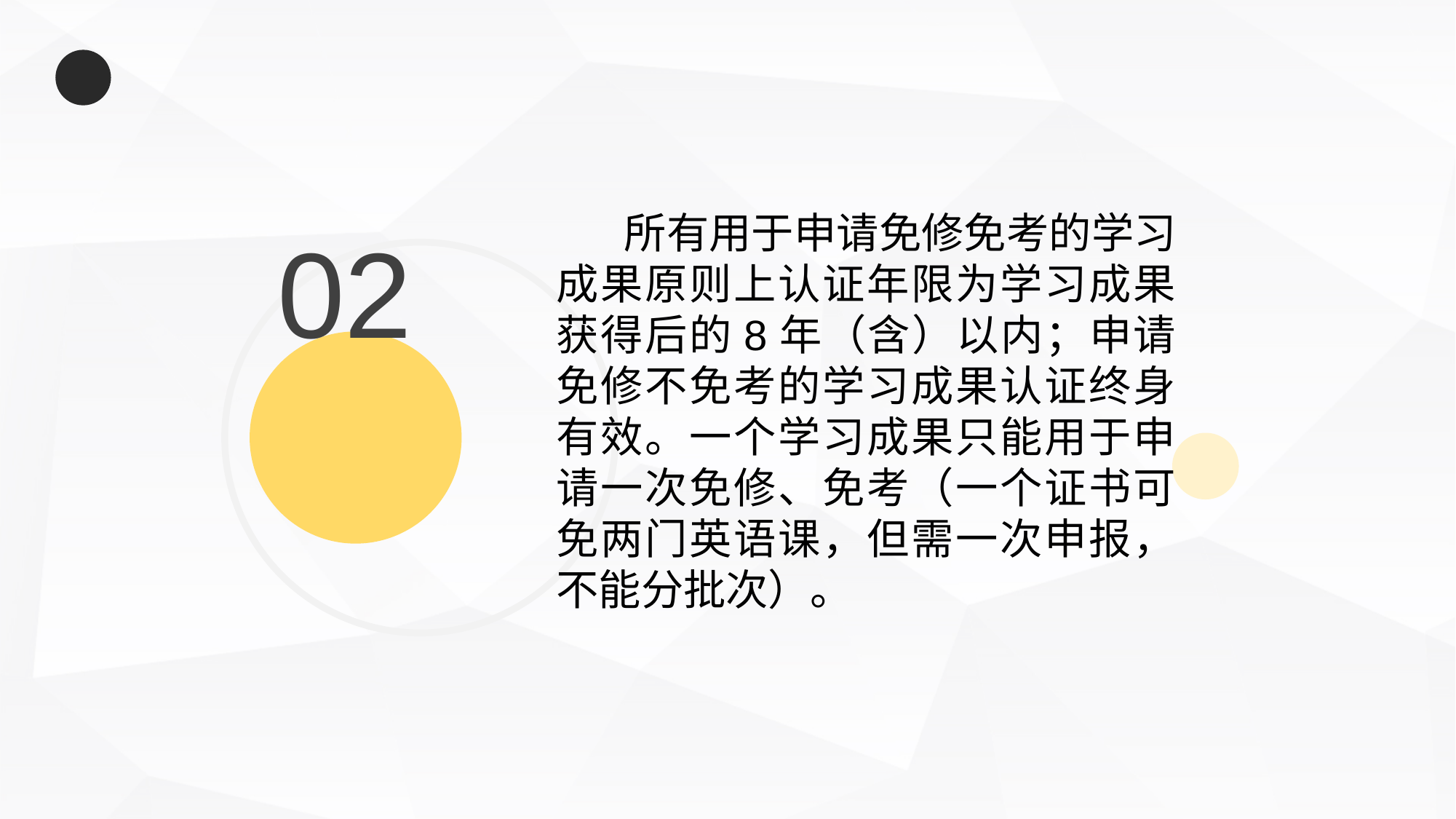

所有用于申请免修免考的学习成果原则上认证年限为学习成果获得后的8年（含）以内；申请免修不免考的学习成果认证终身有效。一个学习成果只能用于申请一次免修、免考（一个证书可免两门英语课，但需一次申报，不能分批次）。
02